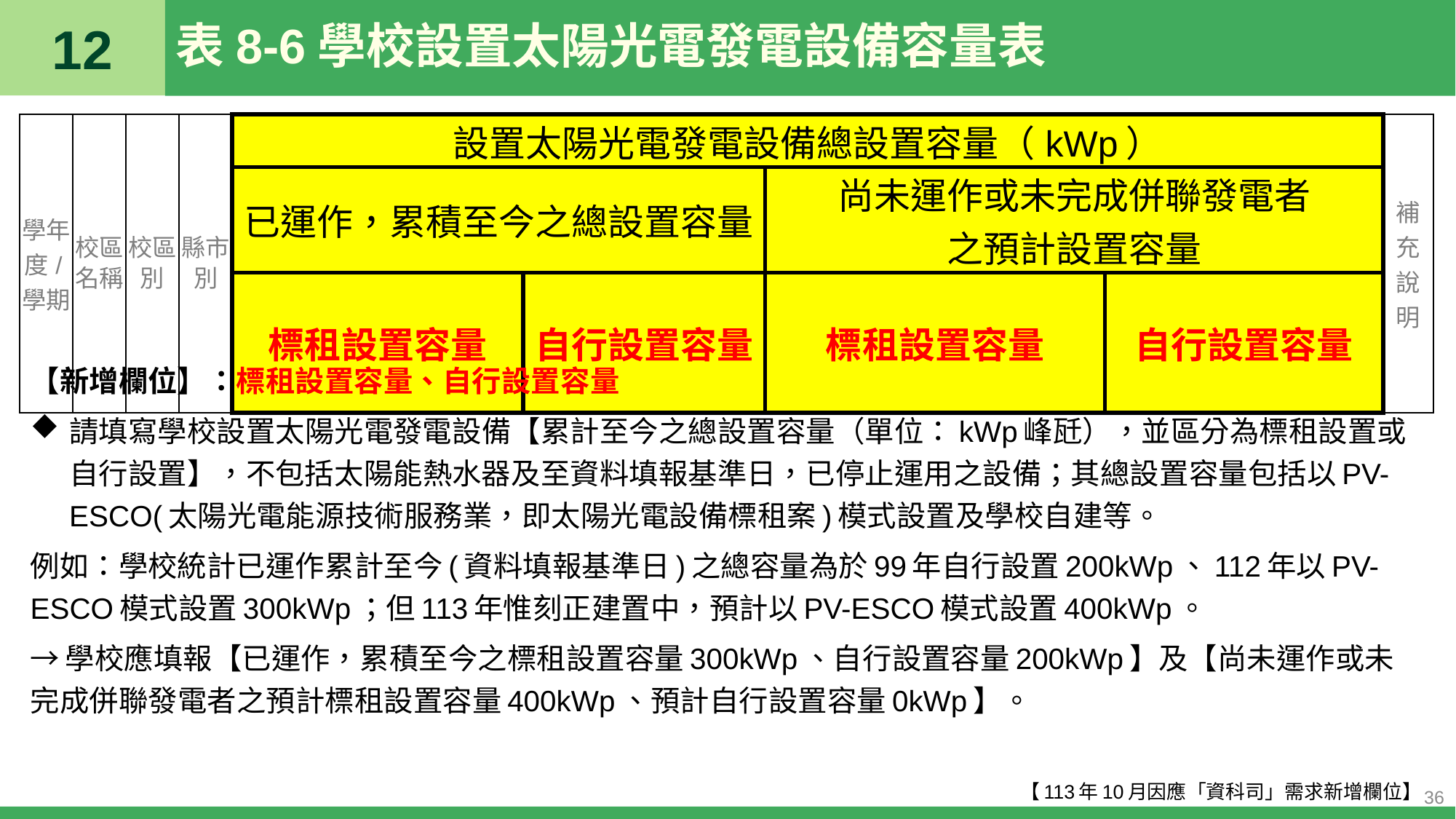

12
# 表8-6學校設置太陽光電發電設備容量表
| 學年度/學期 | 校區名稱 | 校區別 | 縣市別 | 設置太陽光電發電設備總設置容量（kWp） |  |  |  | 補充說明 |
| --- | --- | --- | --- | --- | --- | --- | --- | --- |
|  |  |  |  | 已運作，累積至今之總設置容量 |  | 尚未運作或未完成併聯發電者 之預計設置容量 |  |  |
|  |  |  |  | 標租設置容量 | 自行設置容量 | 標租設置容量 | 自行設置容量 |  |
【新增欄位】：標租設置容量、自行設置容量
請填寫學校設置太陽光電發電設備【累計至今之總設置容量（單位：kWp峰瓩），並區分為標租設置或自行設置】，不包括太陽能熱水器及至資料填報基準日，已停止運用之設備；其總設置容量包括以PV-ESCO(太陽光電能源技術服務業，即太陽光電設備標租案)模式設置及學校自建等。
例如：學校統計已運作累計至今(資料填報基準日)之總容量為於99年自行設置200kWp、112年以PV-ESCO模式設置300kWp；但113年惟刻正建置中，預計以PV-ESCO模式設置400kWp。
→學校應填報【已運作，累積至今之標租設置容量300kWp、自行設置容量200kWp】及【尚未運作或未完成併聯發電者之預計標租設置容量400kWp、預計自行設置容量0kWp】。

【113年10月因應「資科司」需求新增欄位】

36